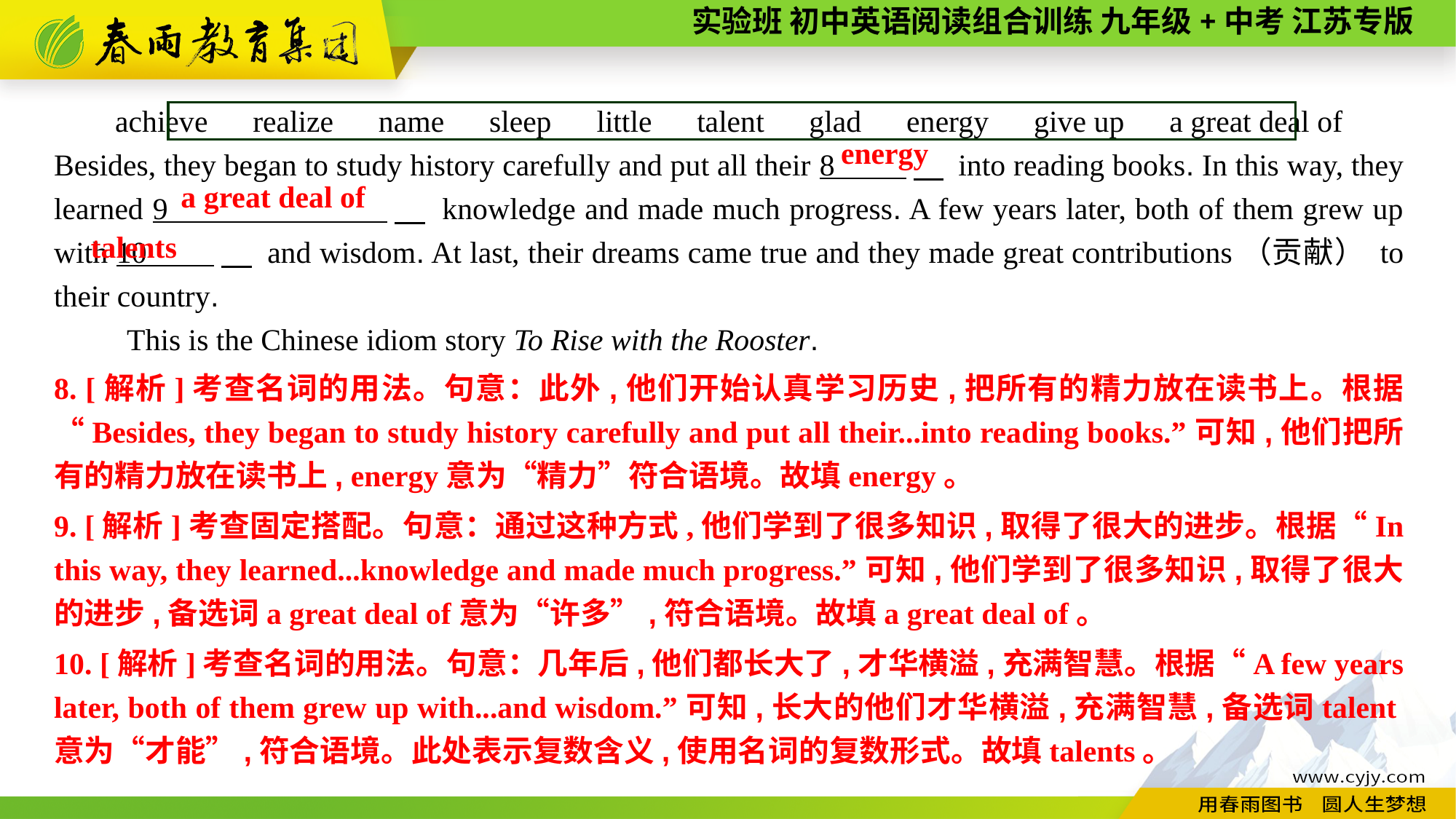

achieve　realize　name　sleep　little　talent　glad　energy　give up　a great deal of
Besides, they began to study history carefully and put all their 8         　 into reading books. In this way, they learned 9                        　 knowledge and made much progress. A few years later, both of them grew up with 10        　 and wisdom. At last, their dreams came true and they made great contributions（贡献） to their country.
This is the Chinese idiom story To Rise with the Rooster.

energy
a great deal of
talents
8. [解析]考查名词的用法。句意：此外,他们开始认真学习历史,把所有的精力放在读书上。根据“Besides, they began to study history carefully and put all their...into reading books.”可知,他们把所有的精力放在读书上, energy意为“精力”符合语境。故填energy。
9. [解析]考查固定搭配。句意：通过这种方式,他们学到了很多知识,取得了很大的进步。根据“In this way, they learned...knowledge and made much progress.”可知,他们学到了很多知识,取得了很大的进步,备选词a great deal of意为“许多”,符合语境。故填a great deal of。
10. [解析]考查名词的用法。句意：几年后,他们都长大了,才华横溢,充满智慧。根据“A few years later, both of them grew up with...and wisdom.”可知,长大的他们才华横溢,充满智慧,备选词talent意为“才能”,符合语境。此处表示复数含义,使用名词的复数形式。故填talents。